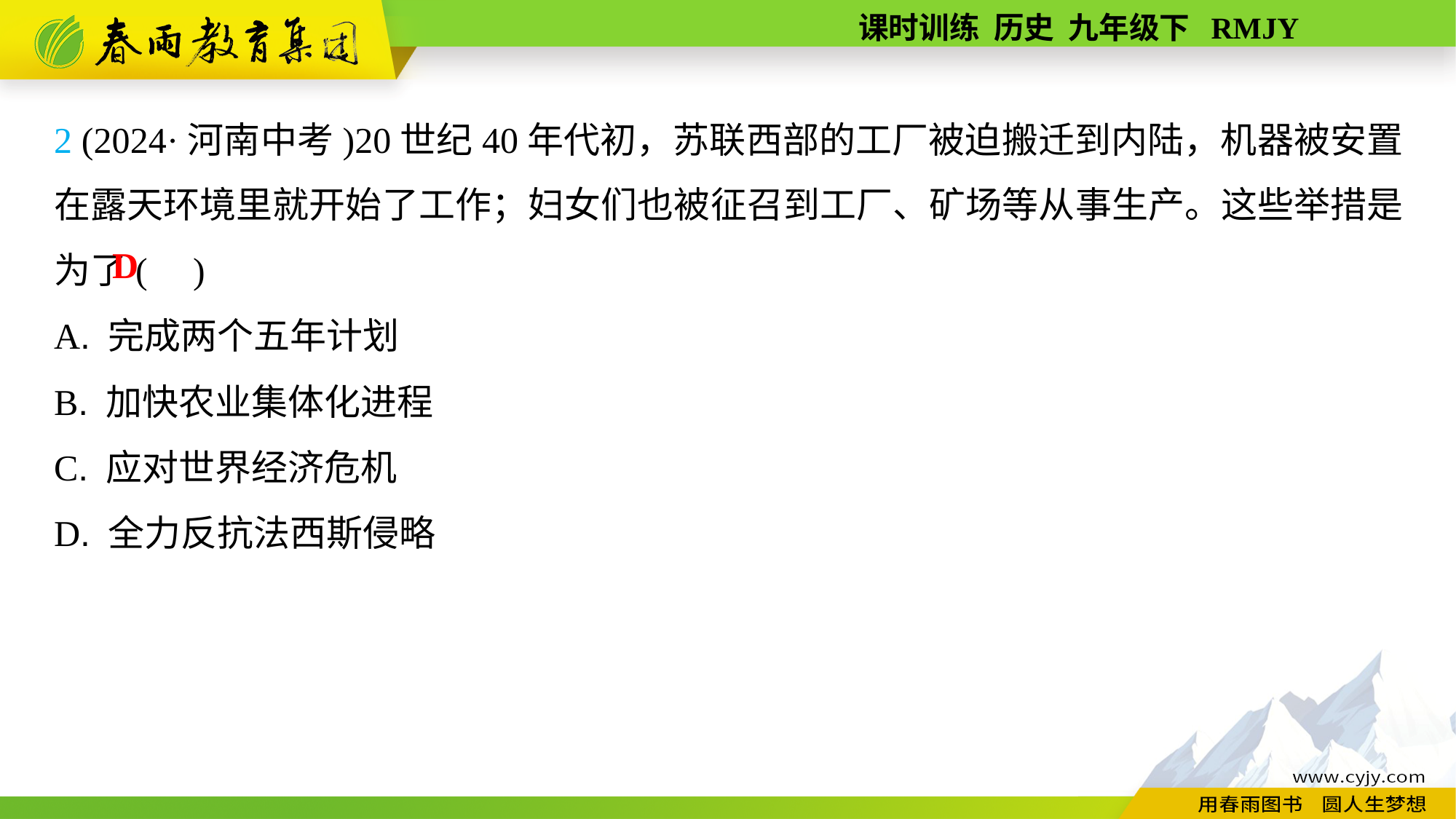

2 (2024·河南中考)20世纪40年代初，苏联西部的工厂被迫搬迁到内陆，机器被安置在露天环境里就开始了工作；妇女们也被征召到工厂、矿场等从事生产。这些举措是为了(     )
A. 完成两个五年计划
B. 加快农业集体化进程
C. 应对世界经济危机
D. 全力反抗法西斯侵略
D